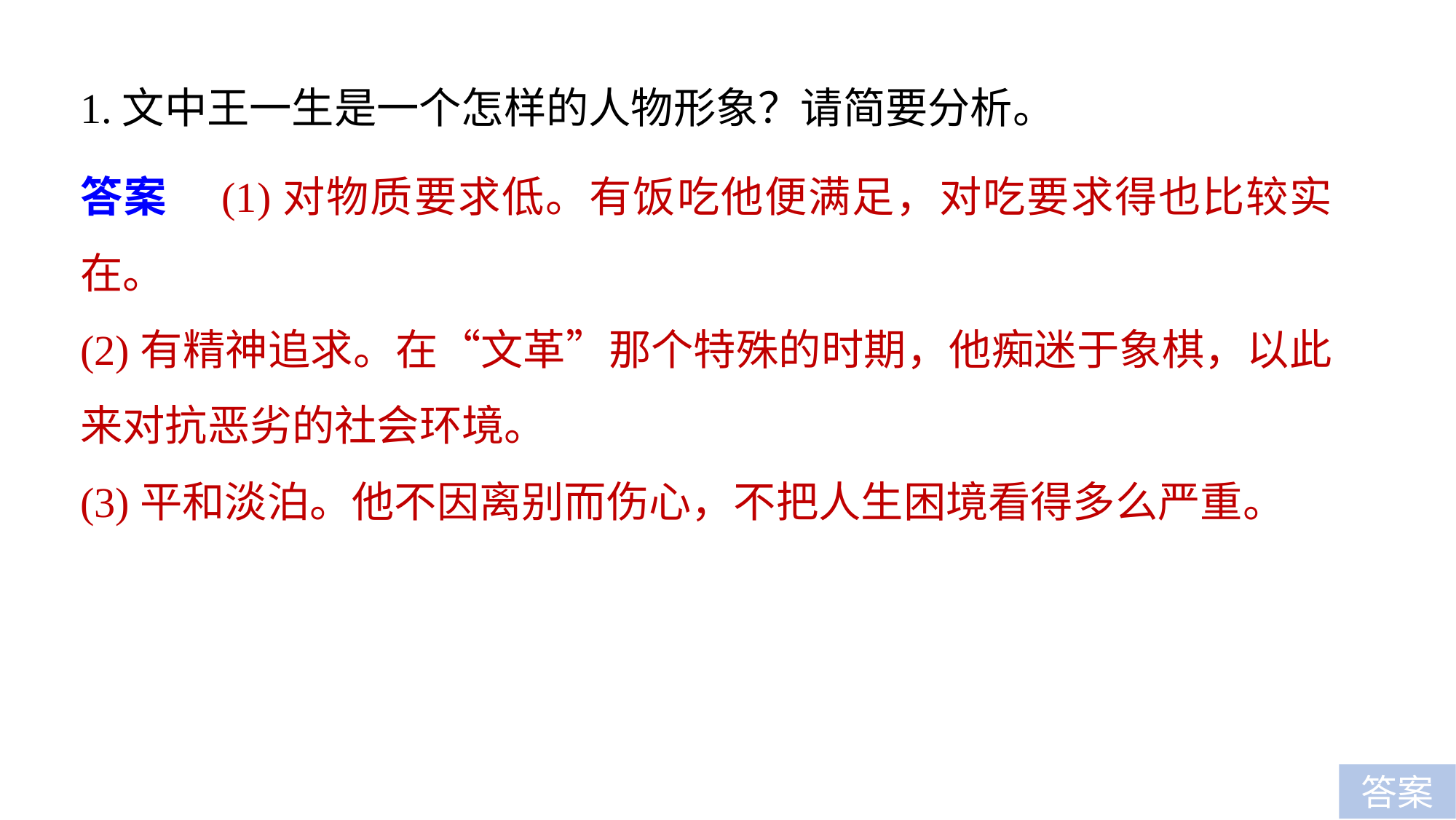

1.文中王一生是一个怎样的人物形象？请简要分析。
答案　(1)对物质要求低。有饭吃他便满足，对吃要求得也比较实在。
(2)有精神追求。在“文革”那个特殊的时期，他痴迷于象棋，以此来对抗恶劣的社会环境。
(3)平和淡泊。他不因离别而伤心，不把人生困境看得多么严重。
答案